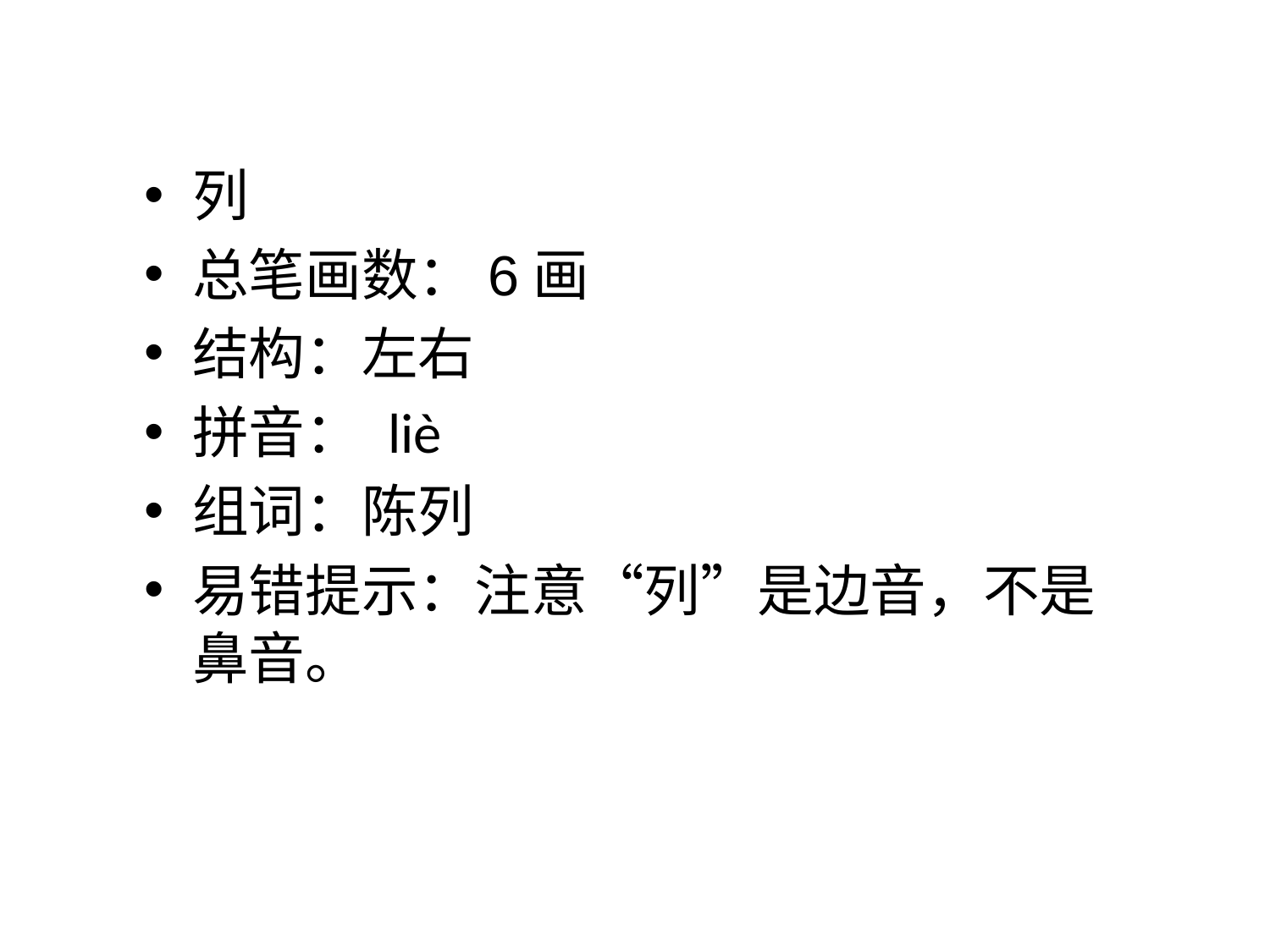

列
总笔画数：6画
结构：左右
拼音： liè
组词：陈列
易错提示：注意“列”是边音，不是鼻音。